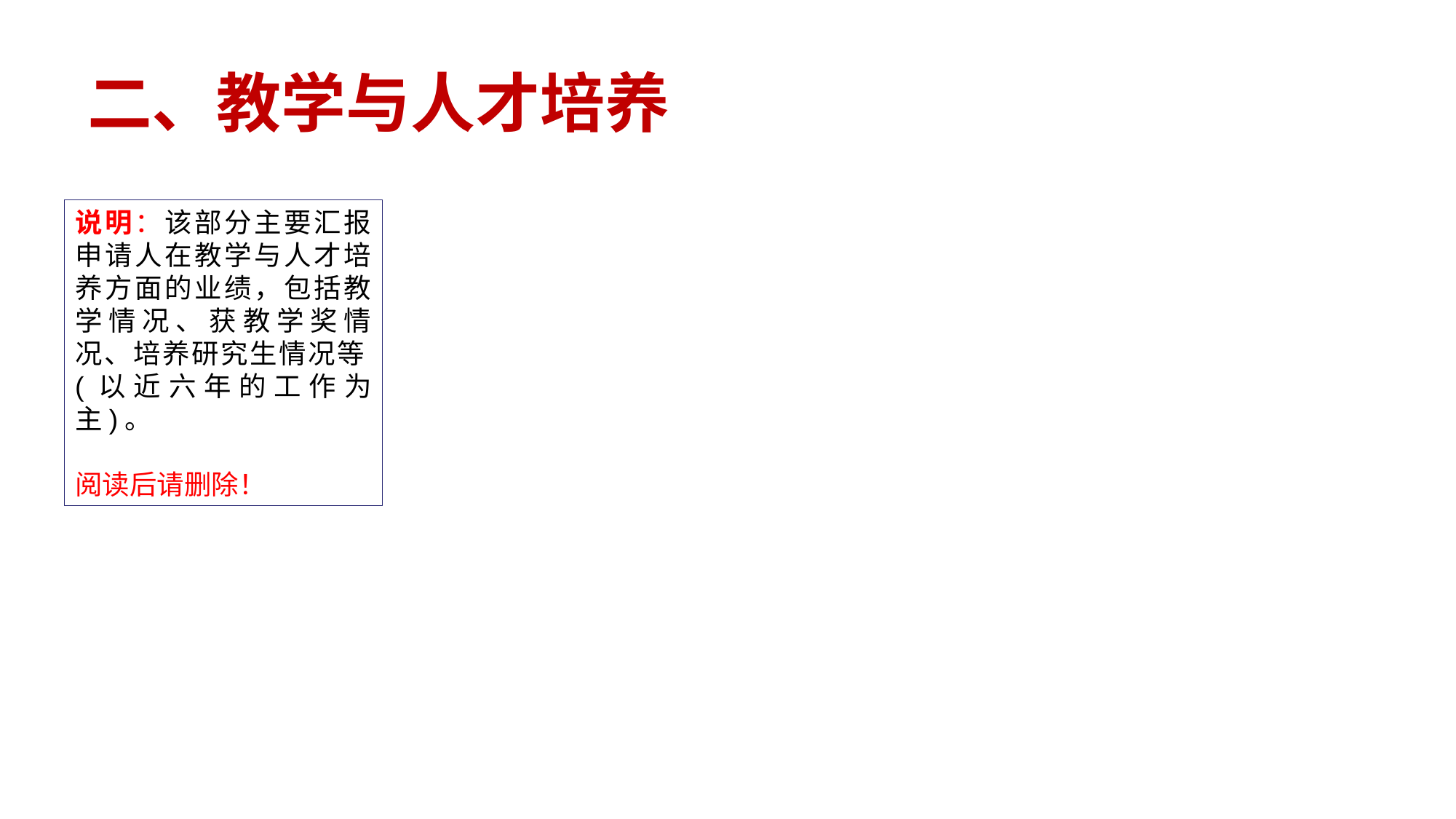

# 二、教学与人才培养
说明：该部分主要汇报申请人在教学与人才培养方面的业绩，包括教学情况、获教学奖情况、培养研究生情况等(以近六年的工作为主)。

阅读后请删除！